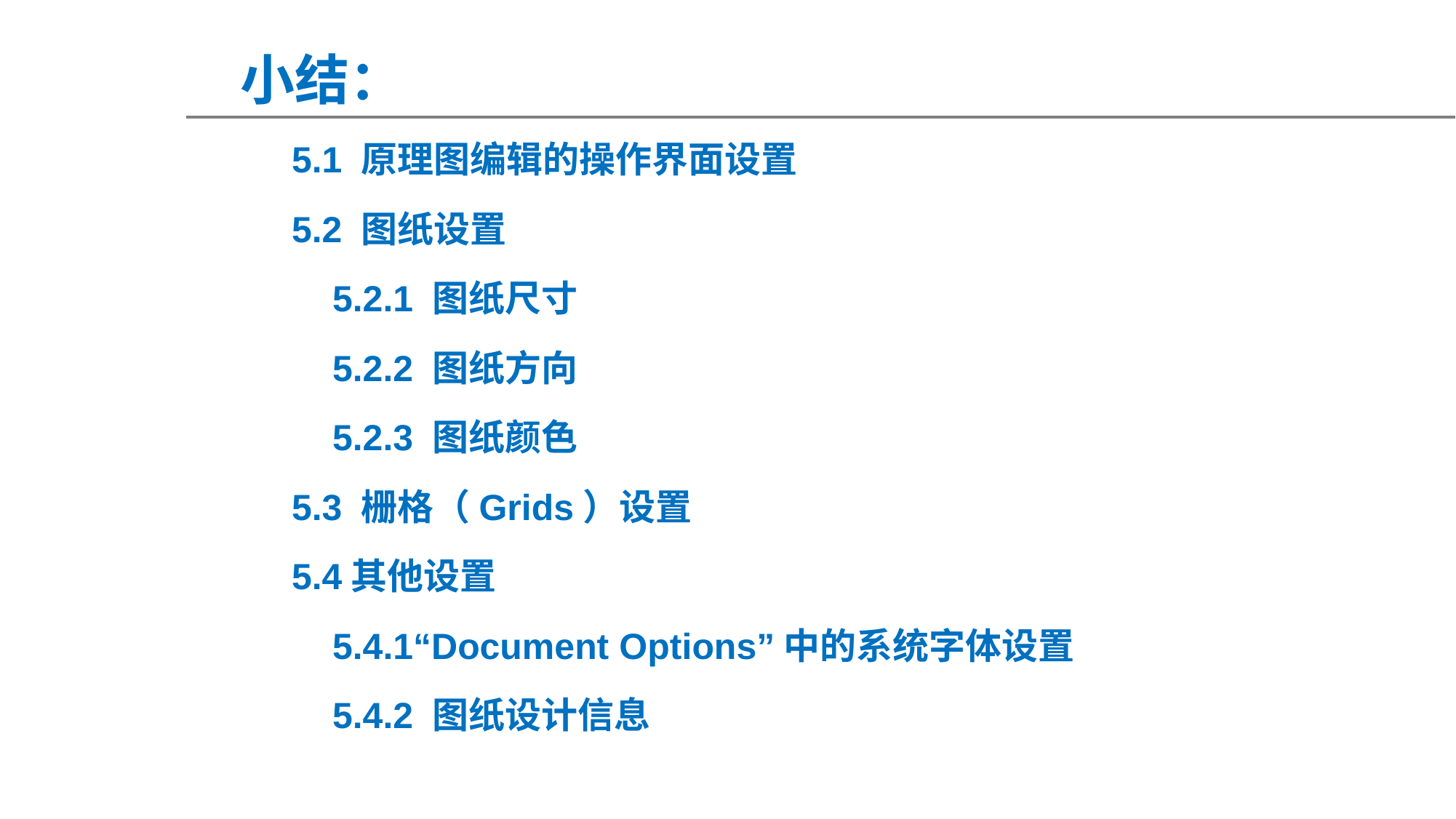

小结：
5.1 原理图编辑的操作界面设置
5.2 图纸设置
    5.2.1 图纸尺寸
    5.2.2 图纸方向
    5.2.3 图纸颜色
5.3 栅格（Grids）设置
5.4其他设置
    5.4.1“Document Options”中的系统字体设置
    5.4.2 图纸设计信息